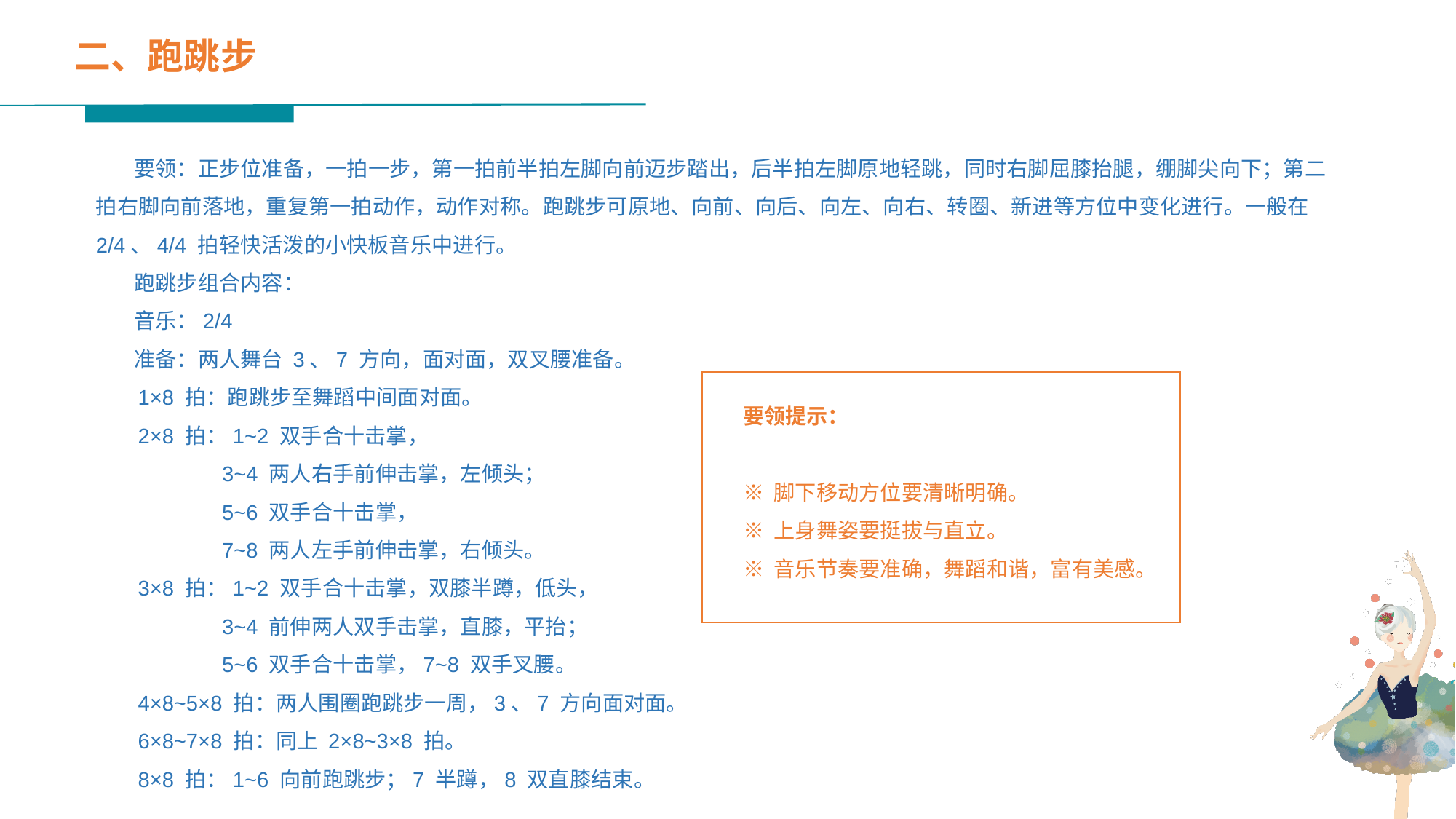

二、跑跳步

       要领：正步位准备，一拍一步，第一拍前半拍左脚向前迈步踏出，后半拍左脚原地轻跳，同时右脚屈膝抬腿，绷脚尖向下；第二拍右脚向前落地，重复第一拍动作，动作对称。跑跳步可原地、向前、向后、向左、向右、转圈、新进等方位中变化进行。一般在 2/4、4/4 拍轻快活泼的小快板音乐中进行。
       跑跳步组合内容：
       音乐：2/4
       准备：两人舞台 3、7 方向，面对面，双叉腰准备。
       1×8 拍：跑跳步至舞蹈中间面对面。
       2×8 拍：1~2 双手合十击掌，
                     3~4 两人右手前伸击掌，左倾头；
                     5~6 双手合十击掌，
                     7~8 两人左手前伸击掌，右倾头。
       3×8 拍：1~2 双手合十击掌，双膝半蹲，低头，
                     3~4 前伸两人双手击掌，直膝，平抬；
                     5~6 双手合十击掌，7~8 双手叉腰。
       4×8~5×8 拍：两人围圈跑跳步一周，3、7 方向面对面。
       6×8~7×8 拍：同上 2×8~3×8 拍。
       8×8 拍：1~6 向前跑跳步；7 半蹲，8 双直膝结束。

要领提示：

※ 脚下移动方位要清晰明确。
※ 上身舞姿要挺拔与直立。
※ 音乐节奏要准确，舞蹈和谐，富有美感。